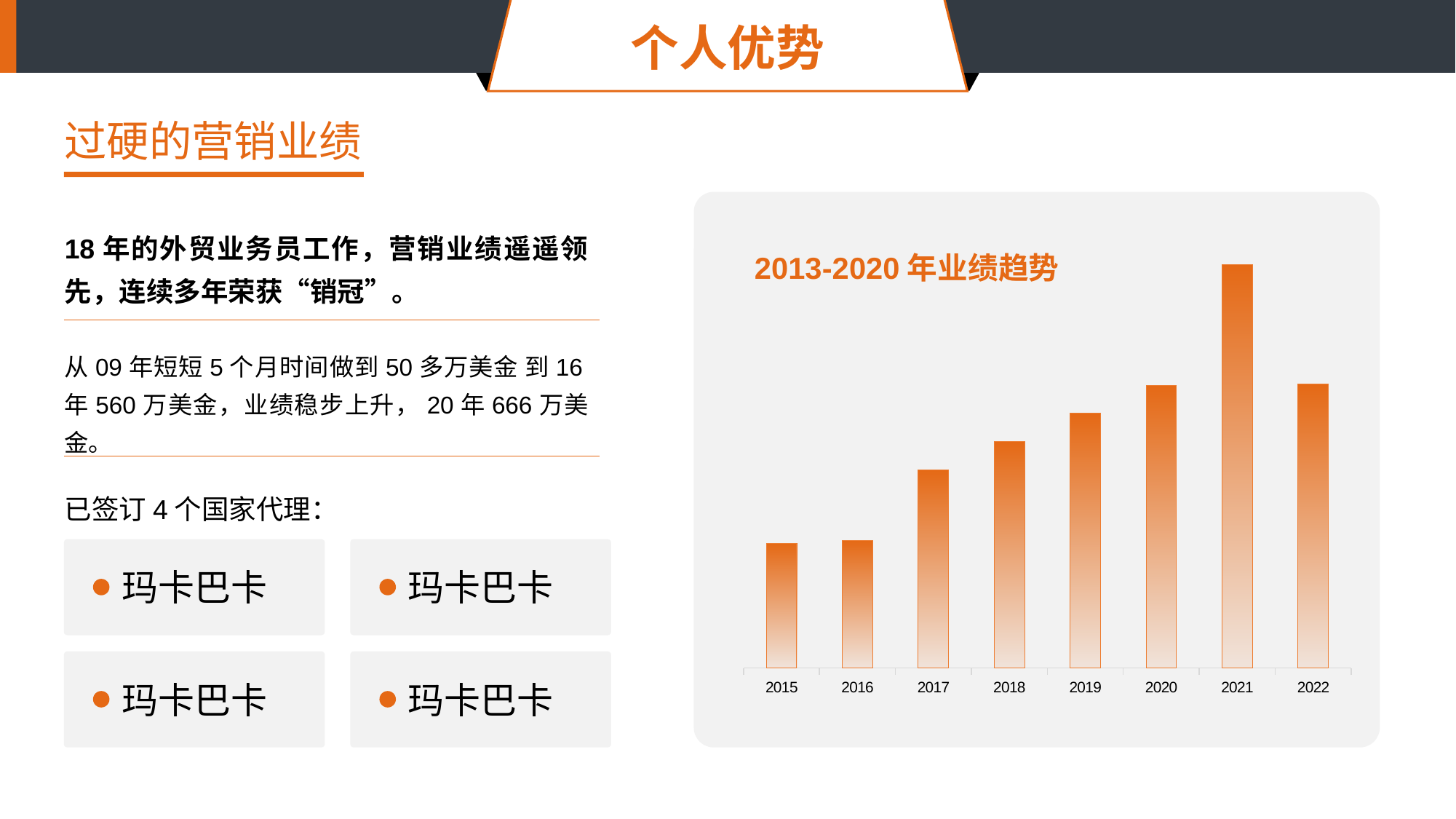

个人优势

过硬的营销业绩

18年的外贸业务员工作，营销业绩遥遥领先，连续多年荣获“销冠”。
从09年短短5个月时间做到50多万美金 到16年560万美金，业绩稳步上升，20年666万美金。
已签订4个国家代理：

玛卡巴卡
玛卡巴卡

玛卡巴卡
玛卡巴卡

### Chart

| Category |  |
|---|---|
| 2015 | 88.0 |
| 2016 | 90.0 |
| 2017 | 140.0 |
| 2018 | 160.0 |
| 2019 | 180.0 |
| 2020 | 200.0 |
| 2021 | 285.0 |
| 2022 | 201.0 |
2013-2020年业绩趋势